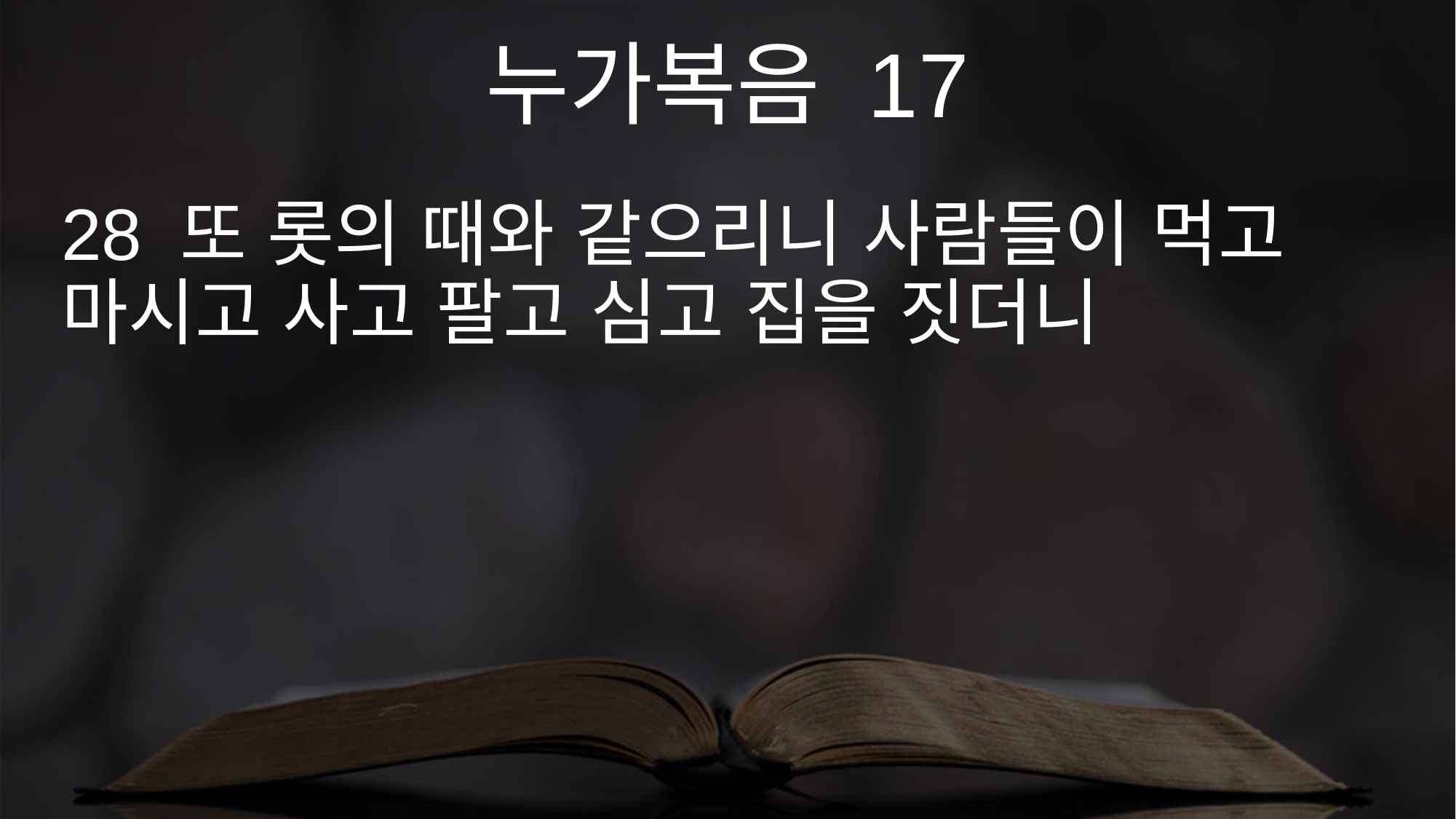

누가복음 17
28 또 롯의 때와 같으리니 사람들이 먹고 마시고 사고 팔고 심고 집을 짓더니